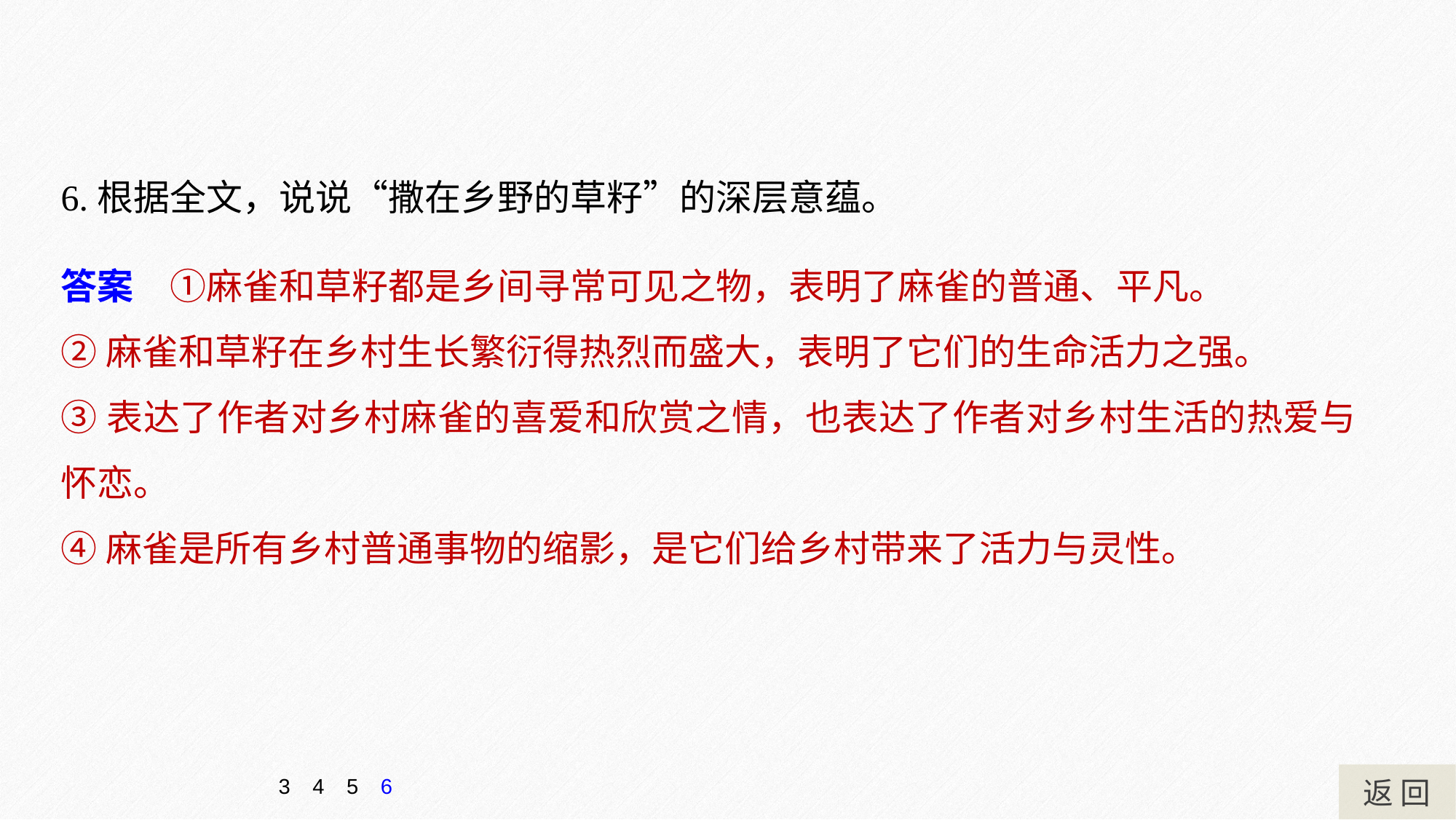

6.根据全文，说说“撒在乡野的草籽”的深层意蕴。
答案　①麻雀和草籽都是乡间寻常可见之物，表明了麻雀的普通、平凡。
②麻雀和草籽在乡村生长繁衍得热烈而盛大，表明了它们的生命活力之强。
③表达了作者对乡村麻雀的喜爱和欣赏之情，也表达了作者对乡村生活的热爱与怀恋。
④麻雀是所有乡村普通事物的缩影，是它们给乡村带来了活力与灵性。
返 回
3
4
5
6